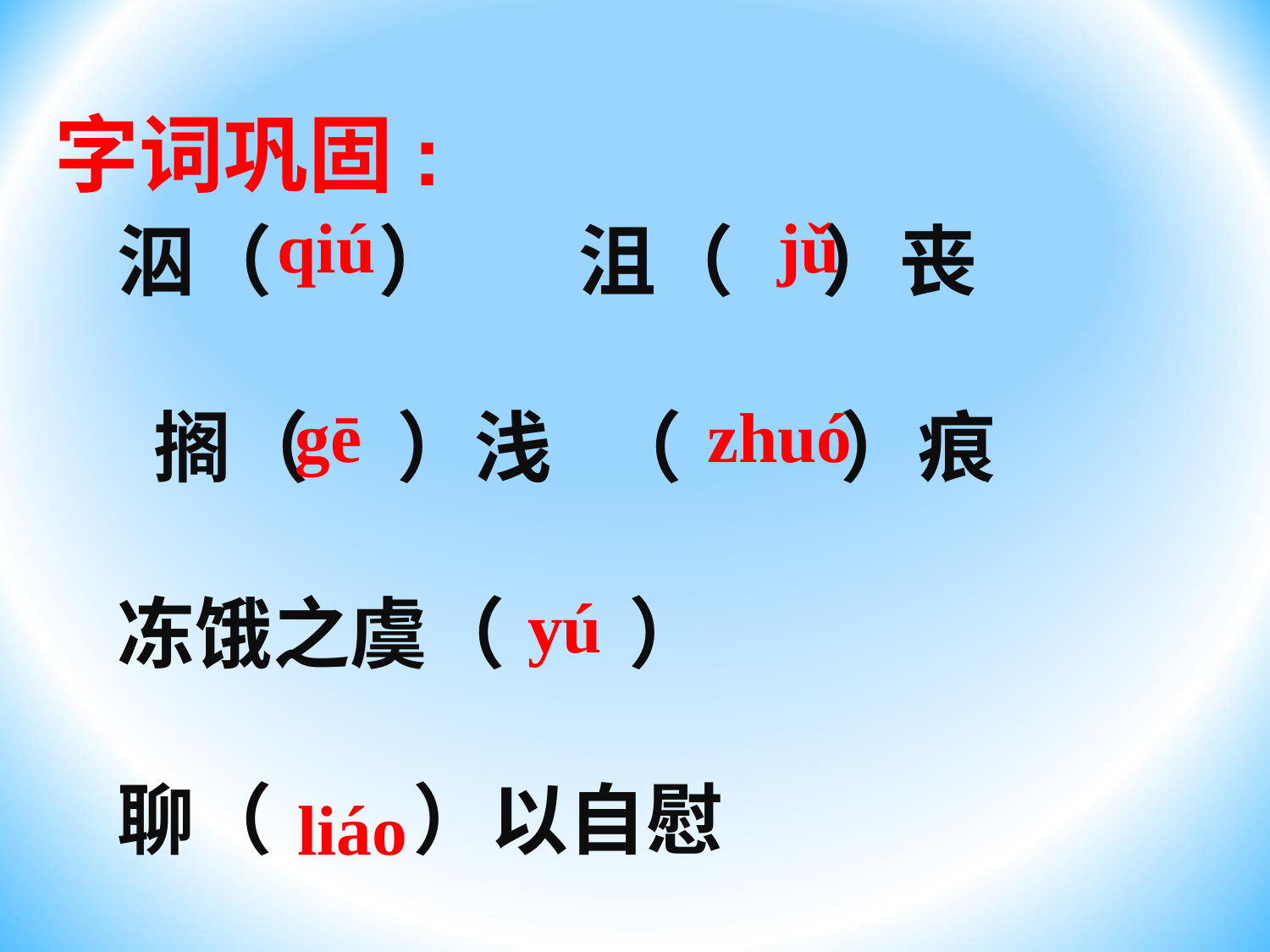

字词巩固:
qiú
jǔ
泅（      ）       沮（     ）丧

 搁（     ）浅   （         ）痕

冻饿之虞（       ）

聊（        ）以自慰
 gē
zhuó
yú
liáo